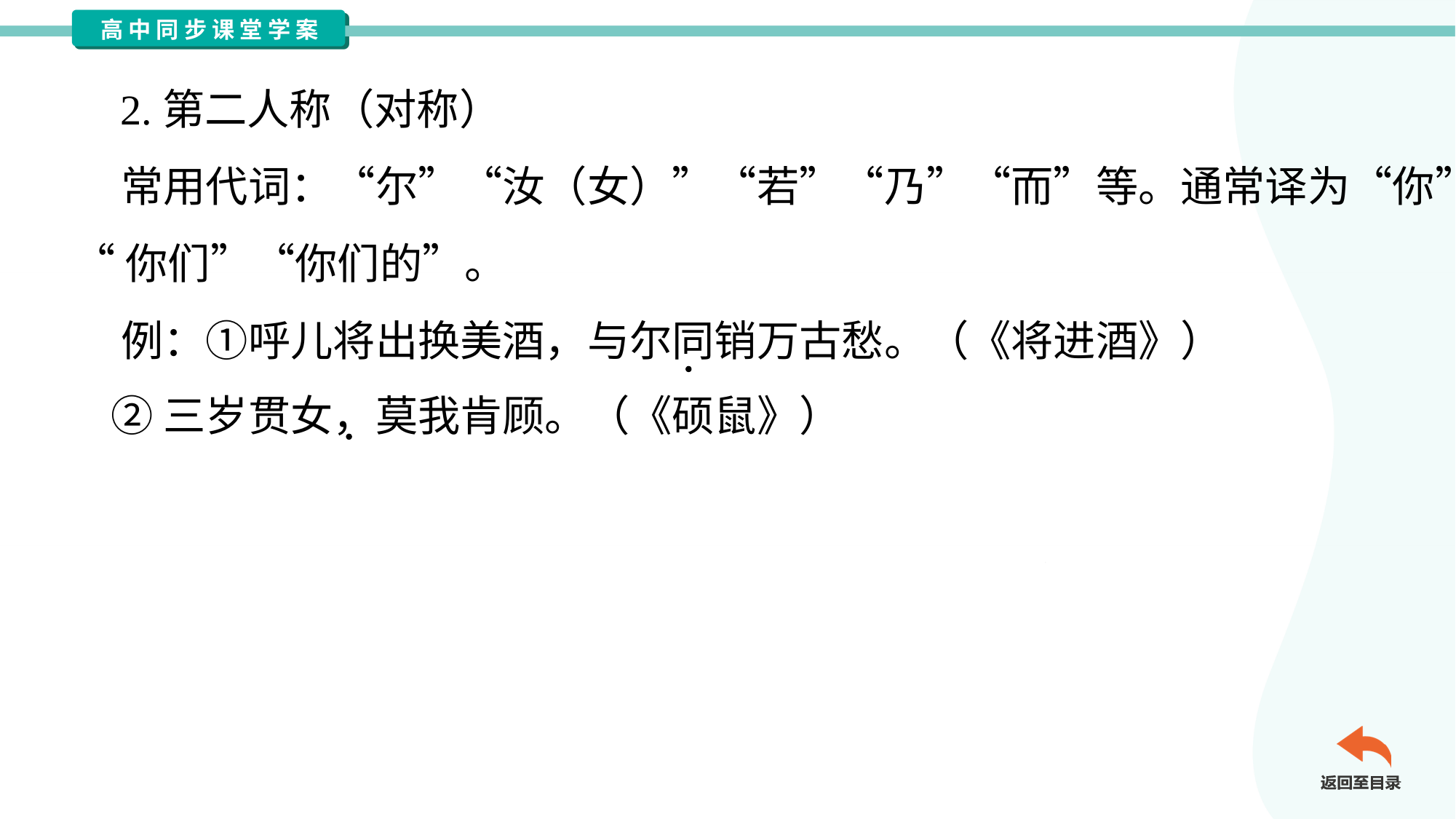

2.第二人称（对称）
    常用代词：“尔”“汝（女）”“若”“乃”“而”等。通常译为“你”“你的”
“你们”“你们的”。
    例：①呼儿将出换美酒，与尔同销万古愁。（《将进酒》）
    ②三岁贯女，莫我肯顾。（《硕鼠》）